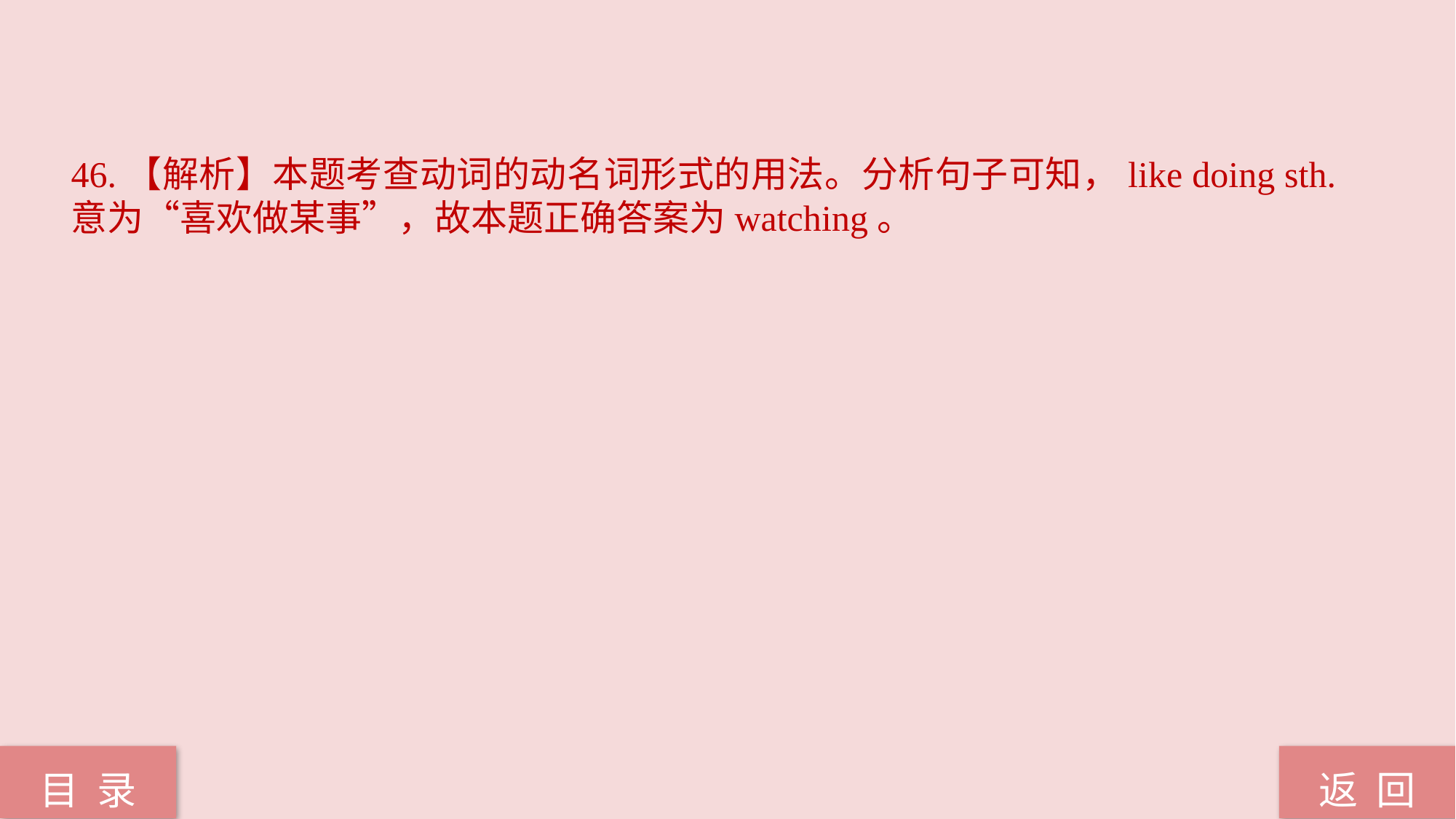

46.【解析】本题考查动词的动名词形式的用法。分析句子可知，like doing sth.意为“喜欢做某事”，故本题正确答案为watching。
返  回